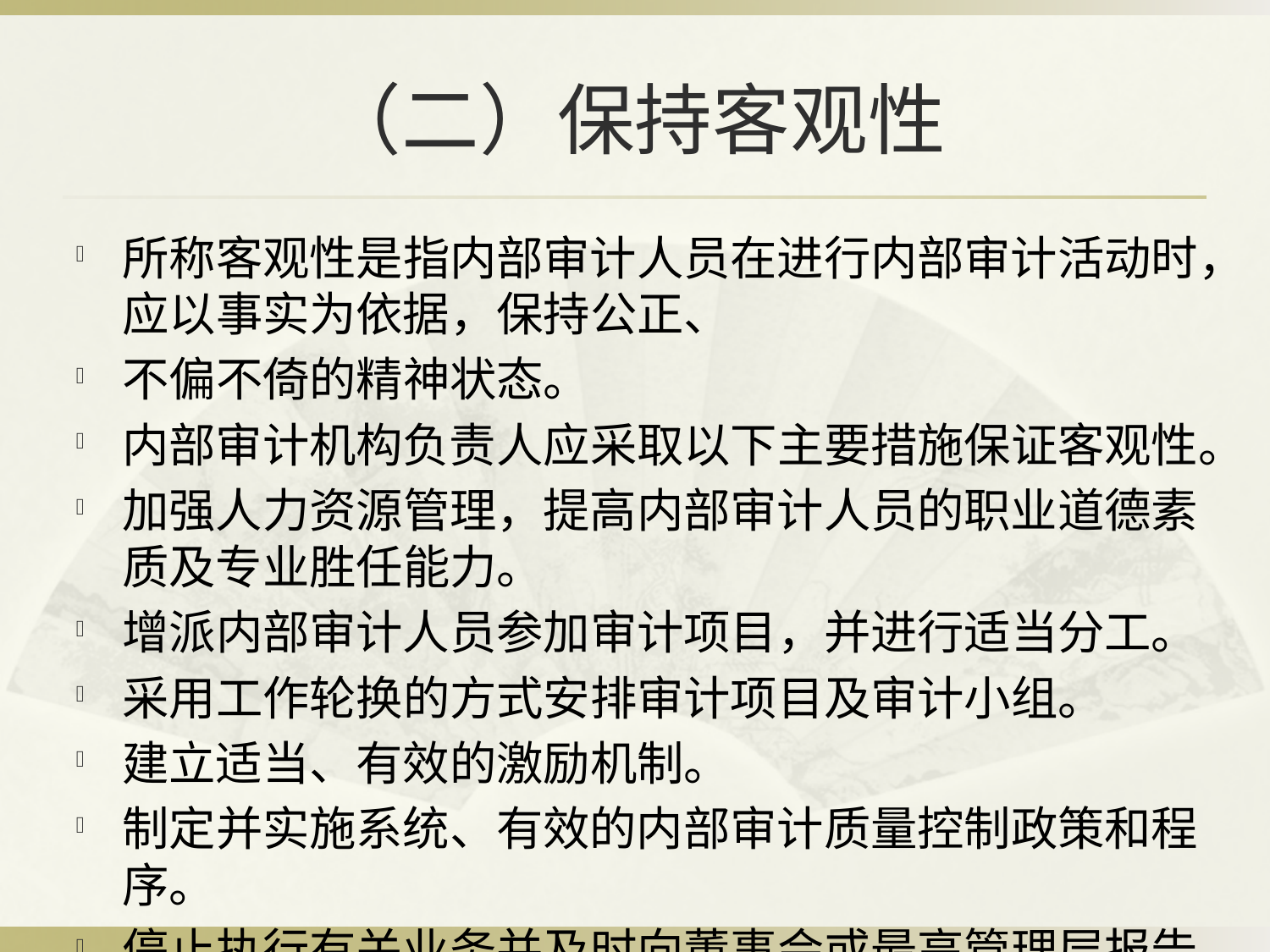

# （二）保持客观性
所称客观性是指内部审计人员在进行内部审计活动时，应以事实为依据，保持公正、
不偏不倚的精神状态。
内部审计机构负责人应采取以下主要措施保证客观性。
加强人力资源管理，提高内部审计人员的职业道德素质及专业胜任能力。
增派内部审计人员参加审计项目，并进行适当分工。
采用工作轮换的方式安排审计项目及审计小组。
建立适当、有效的激励机制。
制定并实施系统、有效的内部审计质量控制政策和程序。
停止执行有关业务并及时向董事会或最高管理层报告。